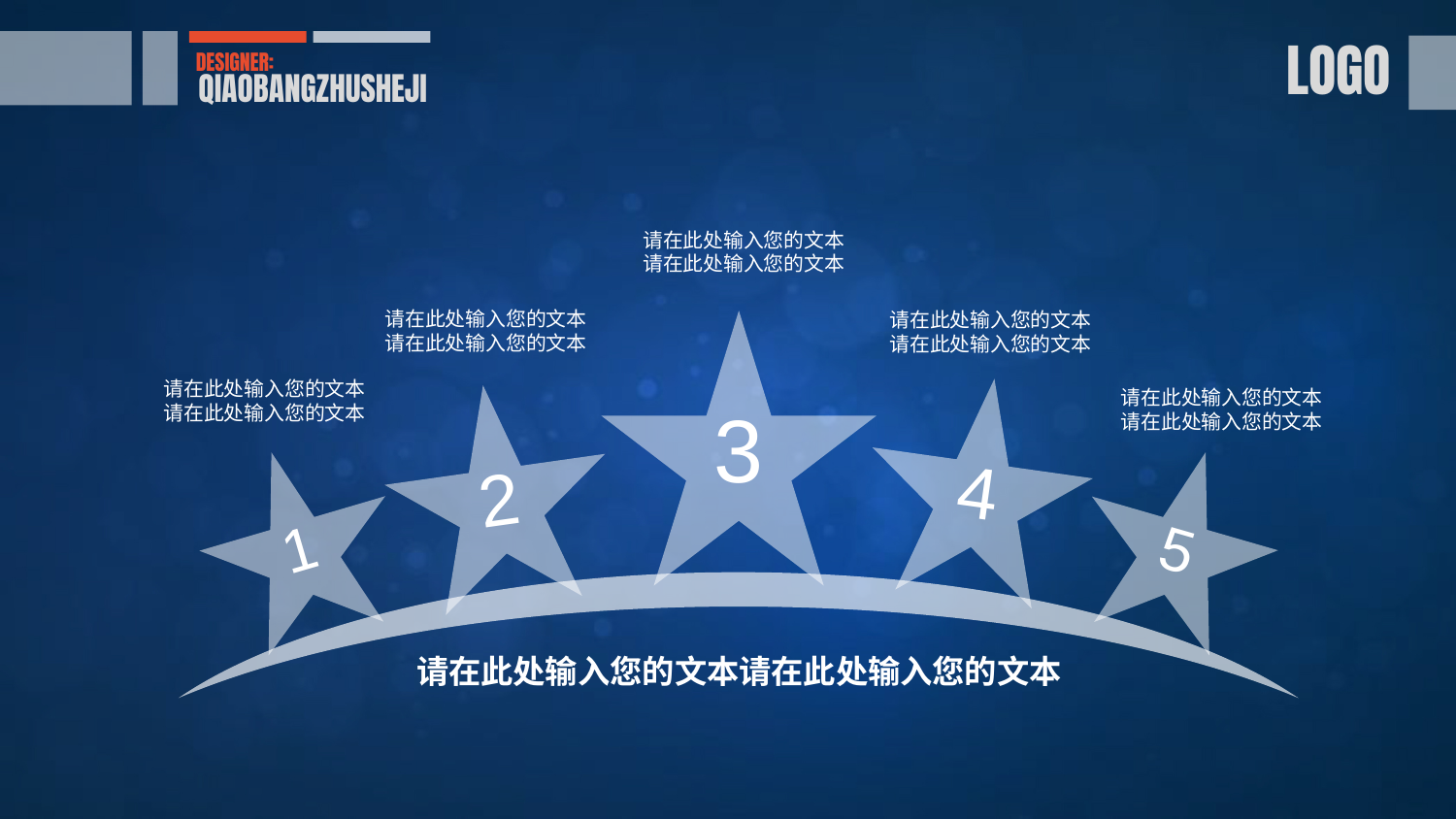

LOGO
DESIGNER:
QIAOBANGZHUSHEJI
请在此处输入您的文本请在此处输入您的文本

3
请在此处输入您的文本请在此处输入您的文本

2
请在此处输入您的文本请在此处输入您的文本

4
请在此处输入您的文本请在此处输入您的文本

1
请在此处输入您的文本请在此处输入您的文本

5

请在此处输入您的文本请在此处输入您的文本